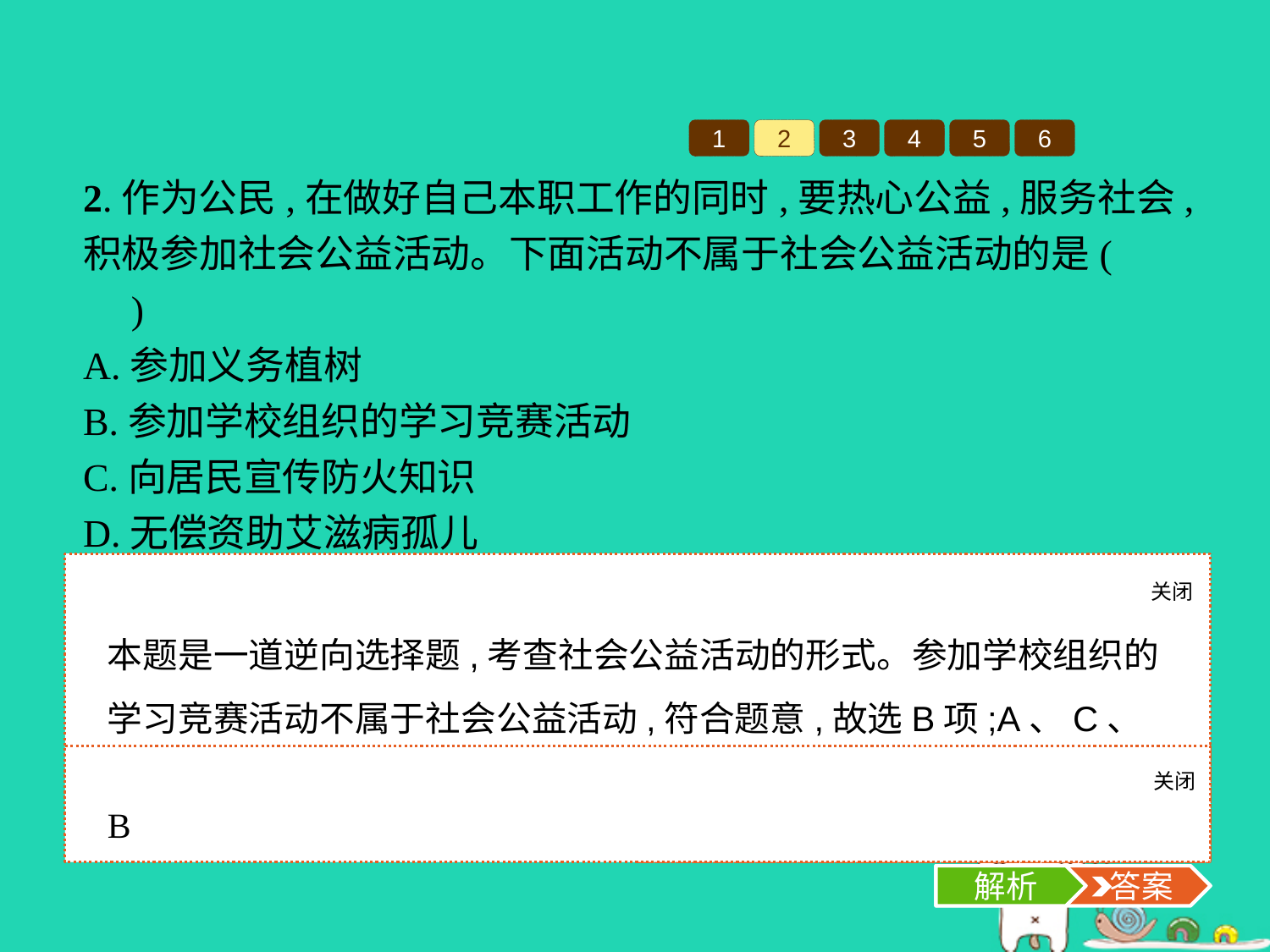

1
2
3
4
5
6
2.作为公民,在做好自己本职工作的同时,要热心公益,服务社会,积极参加社会公益活动。下面活动不属于社会公益活动的是(　　)
A.参加义务植树
B.参加学校组织的学习竞赛活动
C.向居民宣传防火知识
D.无偿资助艾滋病孤儿

关闭
解析

本题是一道逆向选择题,考查社会公益活动的形式。参加学校组织的学习竞赛活动不属于社会公益活动,符合题意,故选B项;A、C、D三项都是社会公益活动,不符合题意,应排除。

关闭
解析
  答案

B
解析
  答案